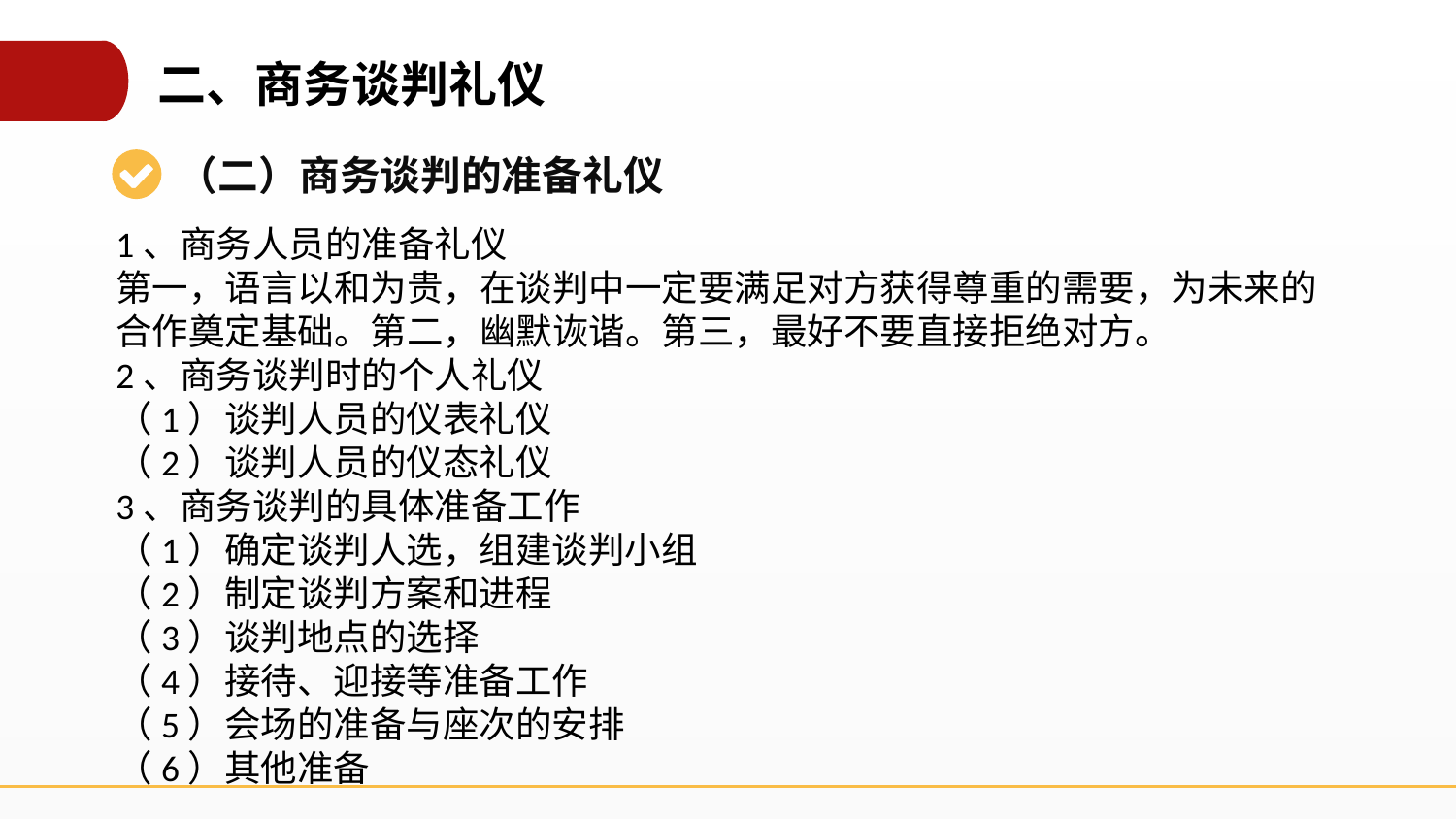

二、商务谈判礼仪

（二）商务谈判的准备礼仪
1、商务人员的准备礼仪
第一，语言以和为贵，在谈判中一定要满足对方获得尊重的需要，为未来的合作奠定基础。第二，幽默诙谐。第三，最好不要直接拒绝对方。
2、商务谈判时的个人礼仪
（1）谈判人员的仪表礼仪
（2）谈判人员的仪态礼仪
3、商务谈判的具体准备工作
（1）确定谈判人选，组建谈判小组
（2）制定谈判方案和进程
（3）谈判地点的选择
（4）接待、迎接等准备工作
（5）会场的准备与座次的安排
（6）其他准备